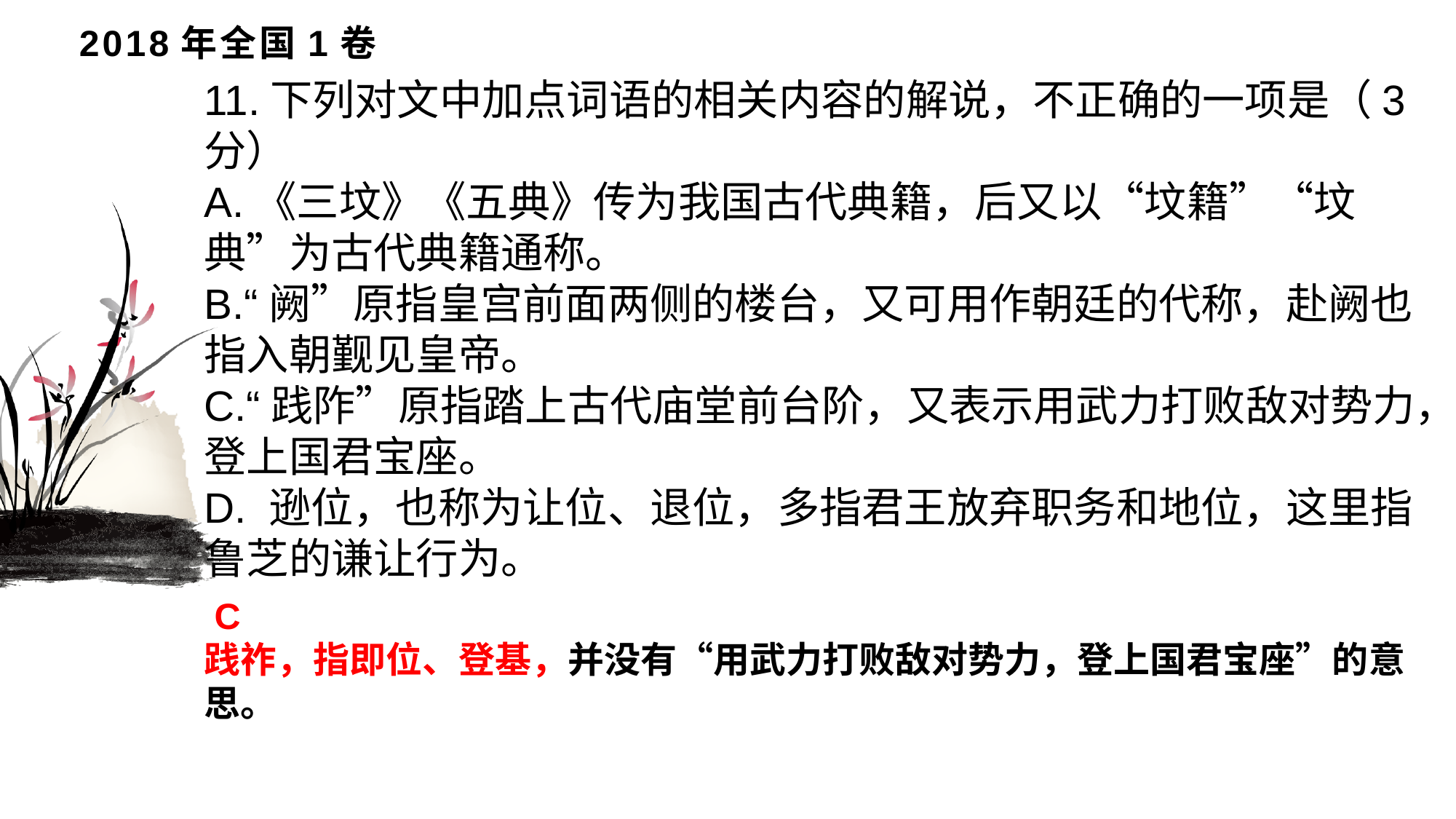

# 2018年全国1卷
11.下列对文中加点词语的相关内容的解说，不正确的一项是（3分）
A.《三坟》《五典》传为我国古代典籍，后又以“坟籍”“坟典”为古代典籍通称。
B.“阙”原指皇宫前面两侧的楼台，又可用作朝廷的代称，赴阙也指入朝觐见皇帝。
C.“践阼”原指踏上古代庙堂前台阶，又表示用武力打败敌对势力，登上国君宝座。
D. 逊位，也称为让位、退位，多指君王放弃职务和地位，这里指鲁芝的谦让行为。
 C
践祚，指即位、登基，并没有“用武力打败敌对势力，登上国君宝座”的意思。